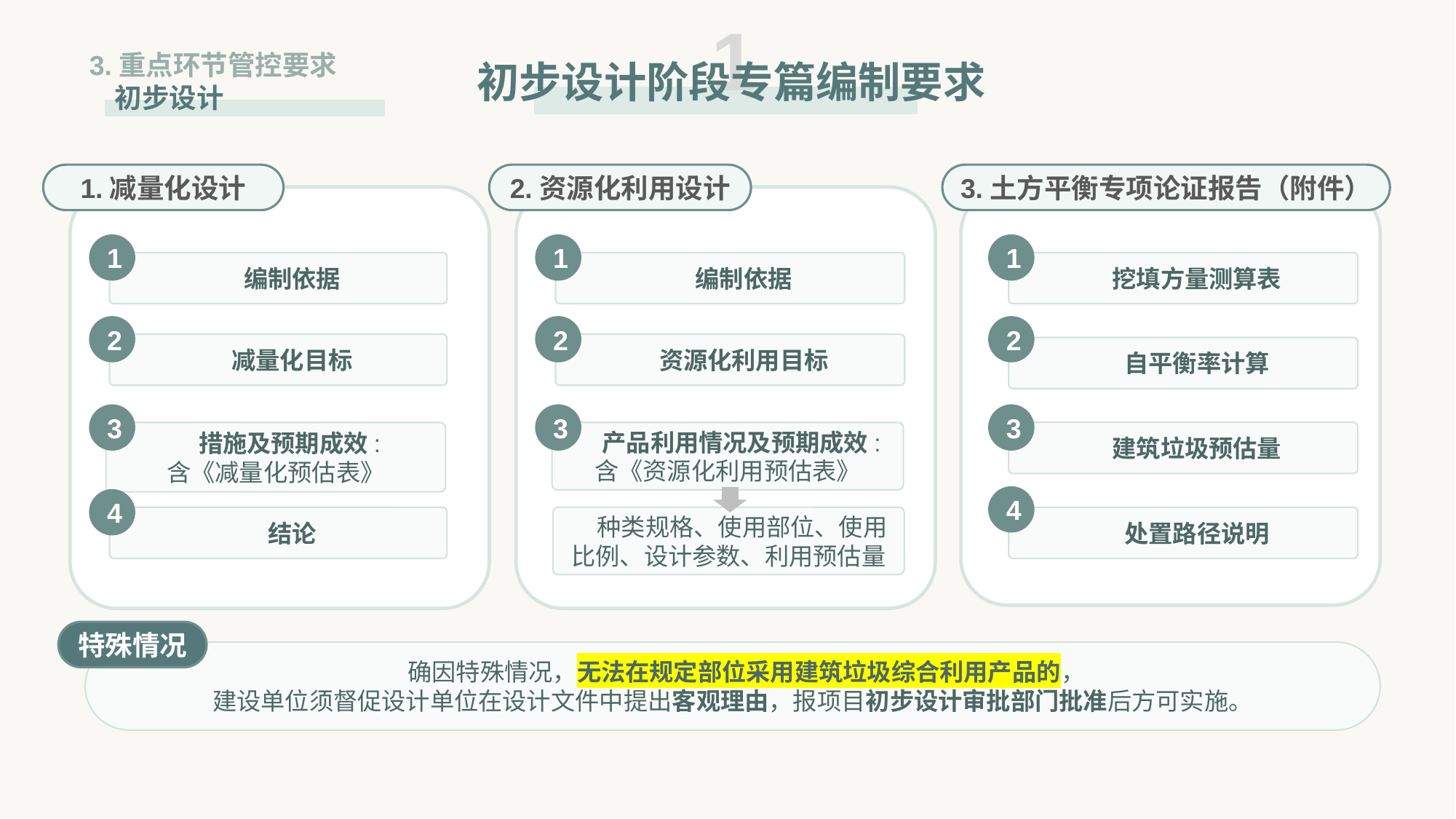

1

初步设计阶段专篇编制要求
3.重点环节管控要求
   初步设计

1.减量化设计

1
    编制依据
2
    减量化目标
3
    措施及预期成效:
含《减量化预估表》
4
    结论
2.资源化利用设计

1
    编制依据
2
    资源化利用目标
3
    产品利用情况及预期成效:
含《资源化利用预估表》

    种类规格、使用部位、使用比例、设计参数、利用预估量
3.土方平衡专项论证报告（附件）

1
    挖填方量测算表
2
    自平衡率计算
3
    建筑垃圾预估量
4
    处置路径说明
特殊情况
    确因特殊情况，无法在规定部位采用建筑垃圾综合利用产品的，
建设单位须督促设计单位在设计文件中提出客观理由，报项目初步设计审批部门批准后方可实施。